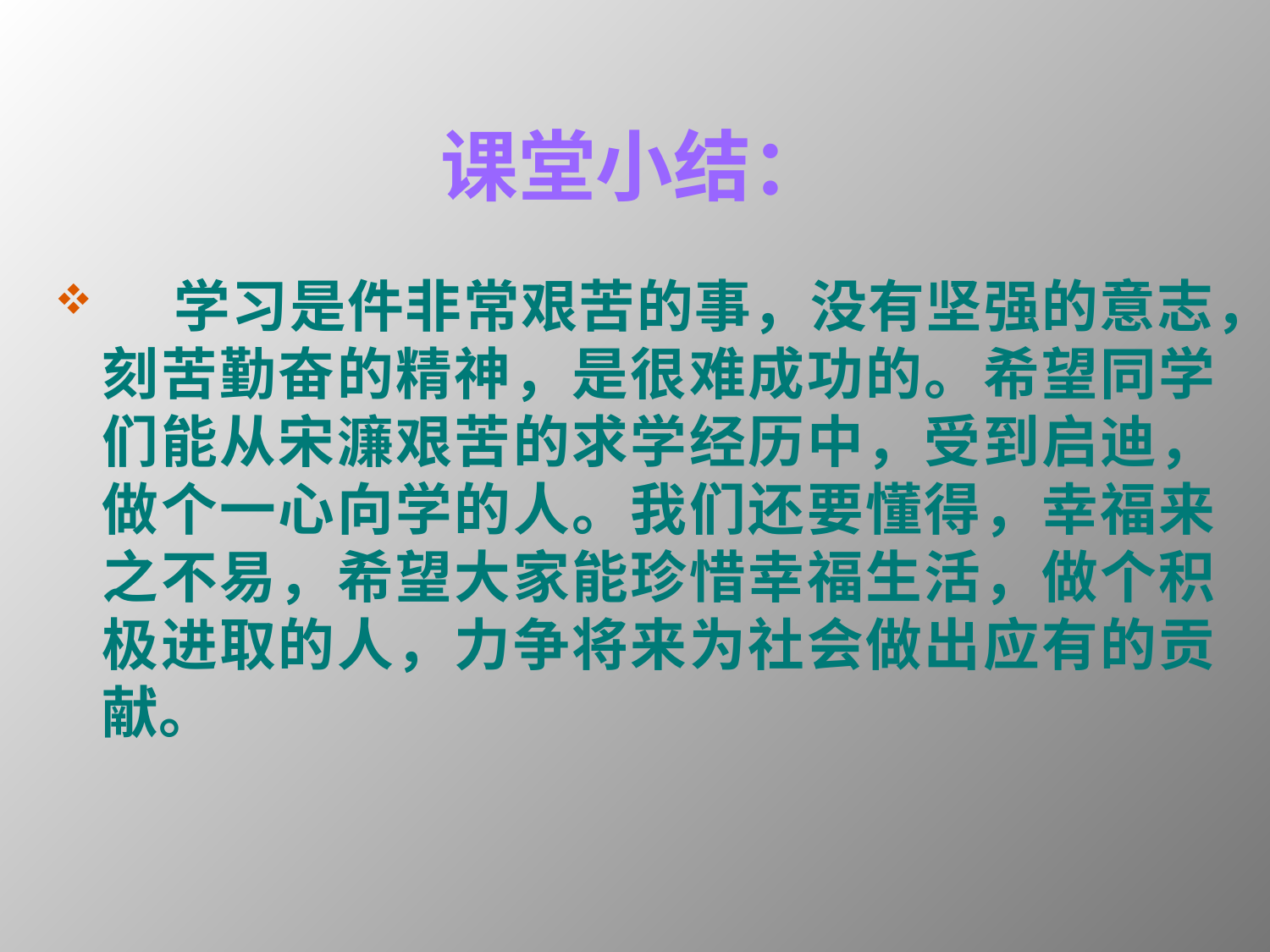

# 课堂小结：
    学习是件非常艰苦的事，没有坚强的意志，刻苦勤奋的精神，是很难成功的。希望同学们能从宋濂艰苦的求学经历中，受到启迪，做个一心向学的人。我们还要懂得，幸福来之不易，希望大家能珍惜幸福生活，做个积极进取的人，力争将来为社会做出应有的贡献。